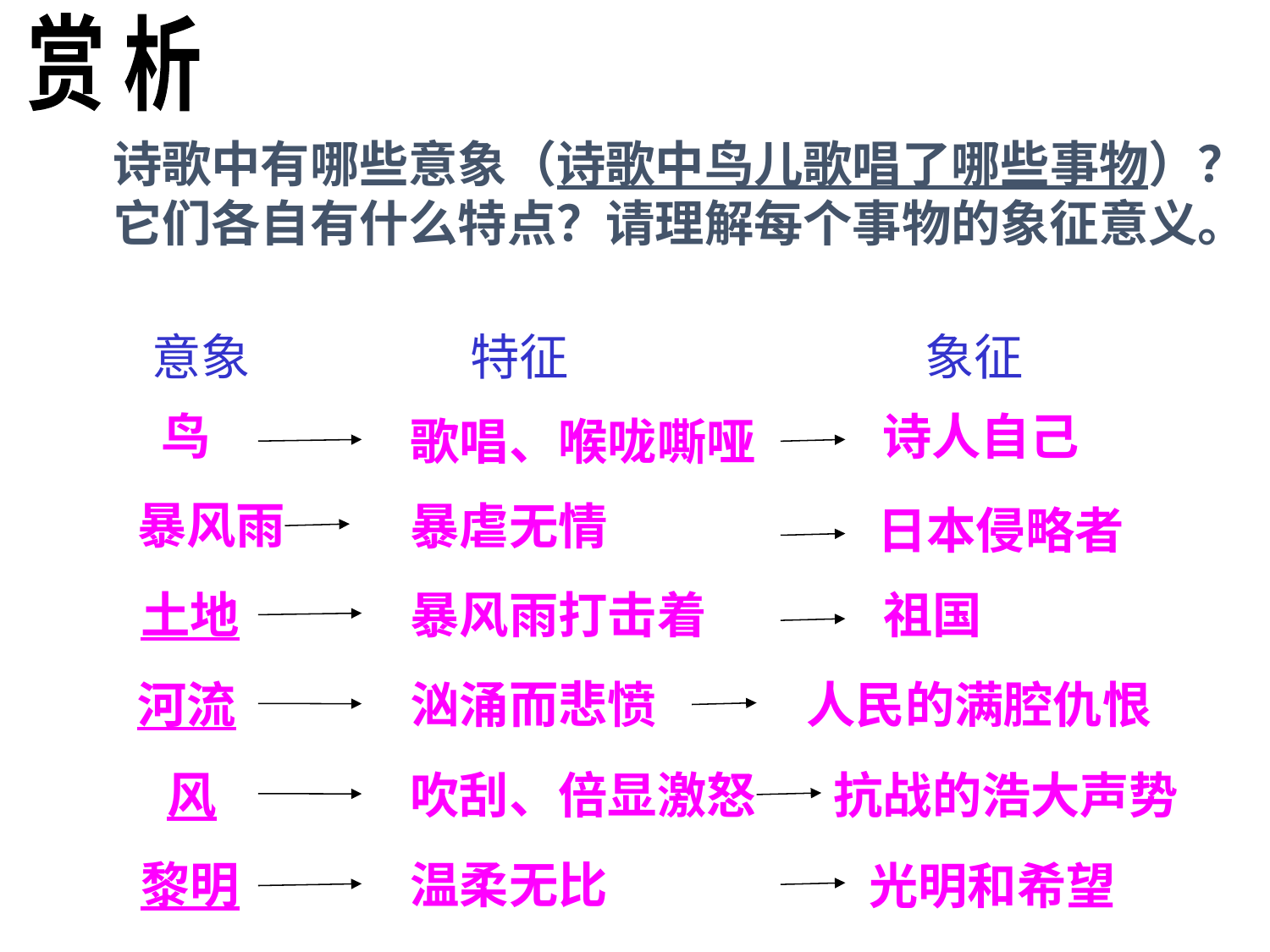

赏 析
诗歌中有哪些意象（诗歌中鸟儿歌唱了哪些事物）？它们各自有什么特点？请理解每个事物的象征意义。
象征
意象
特征
鸟
诗人自己
歌唱、喉咙嘶哑

暴风雨
暴虐无情
日本侵略者

土地
暴风雨打击着
祖国

河流
汹涌而悲愤
人民的满腔仇恨

风
吹刮、倍显激怒
抗战的浩大声势

黎明
温柔无比
光明和希望